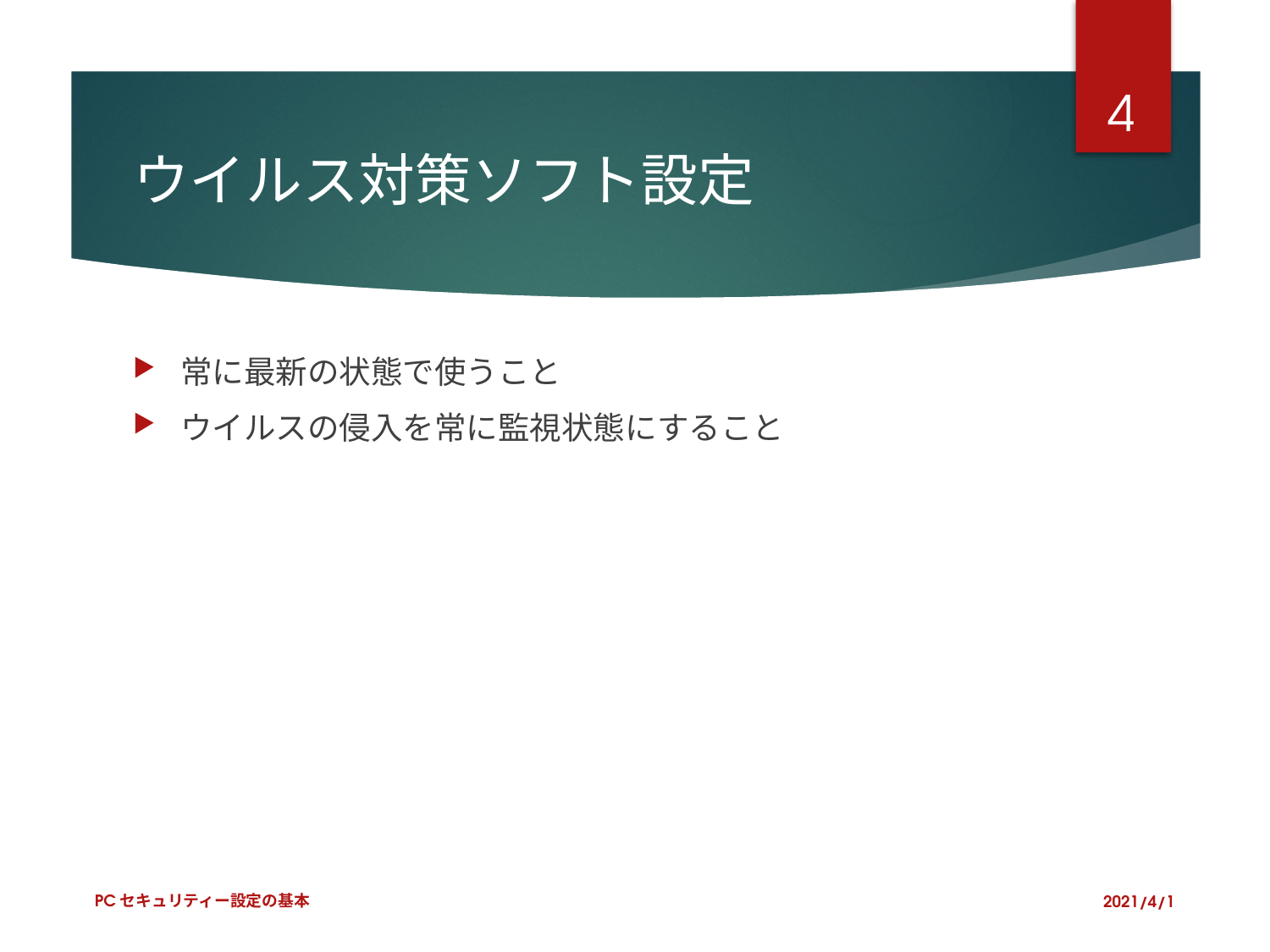

4
# ウイルス対策ソフト設定
常に最新の状態で使うこと
ウイルスの侵入を常に監視状態にすること
PCセキュリティー設定の基本
2021/4/1